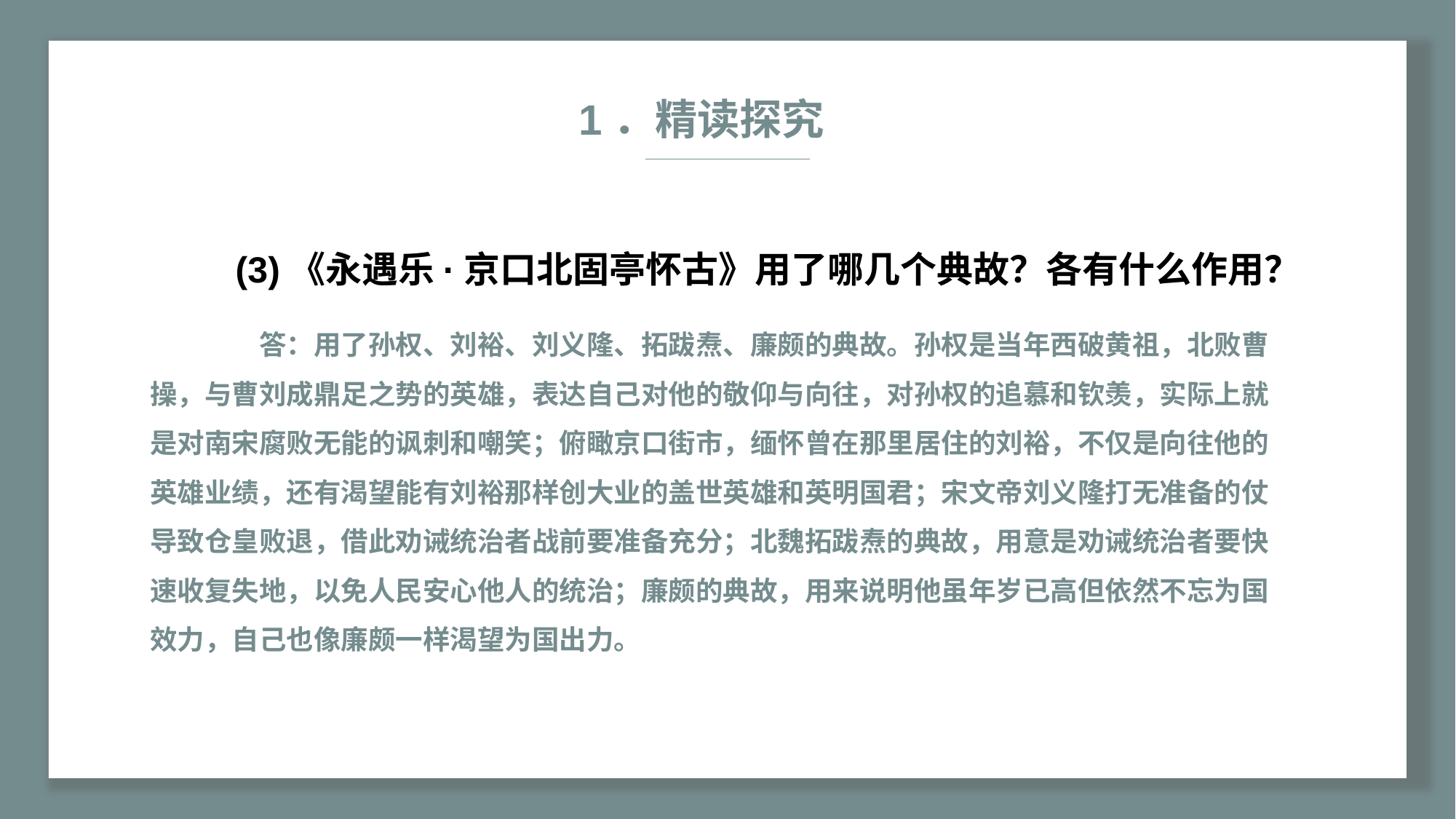

1．精读探究
 (3)《永遇乐·京口北固亭怀古》用了哪几个典故？各有什么作用？
	答：用了孙权、刘裕、刘义隆、拓跋焘、廉颇的典故。孙权是当年西破黄祖，北败曹操，与曹刘成鼎足之势的英雄，表达自己对他的敬仰与向往，对孙权的追慕和钦羡，实际上就是对南宋腐败无能的讽刺和嘲笑；俯瞰京口街市，缅怀曾在那里居住的刘裕，不仅是向往他的英雄业绩，还有渴望能有刘裕那样创大业的盖世英雄和英明国君；宋文帝刘义隆打无准备的仗导致仓皇败退，借此劝诫统治者战前要准备充分；北魏拓跋焘的典故，用意是劝诫统治者要快速收复失地，以免人民安心他人的统治；廉颇的典故，用来说明他虽年岁已高但依然不忘为国效力，自己也像廉颇一样渴望为国出力。